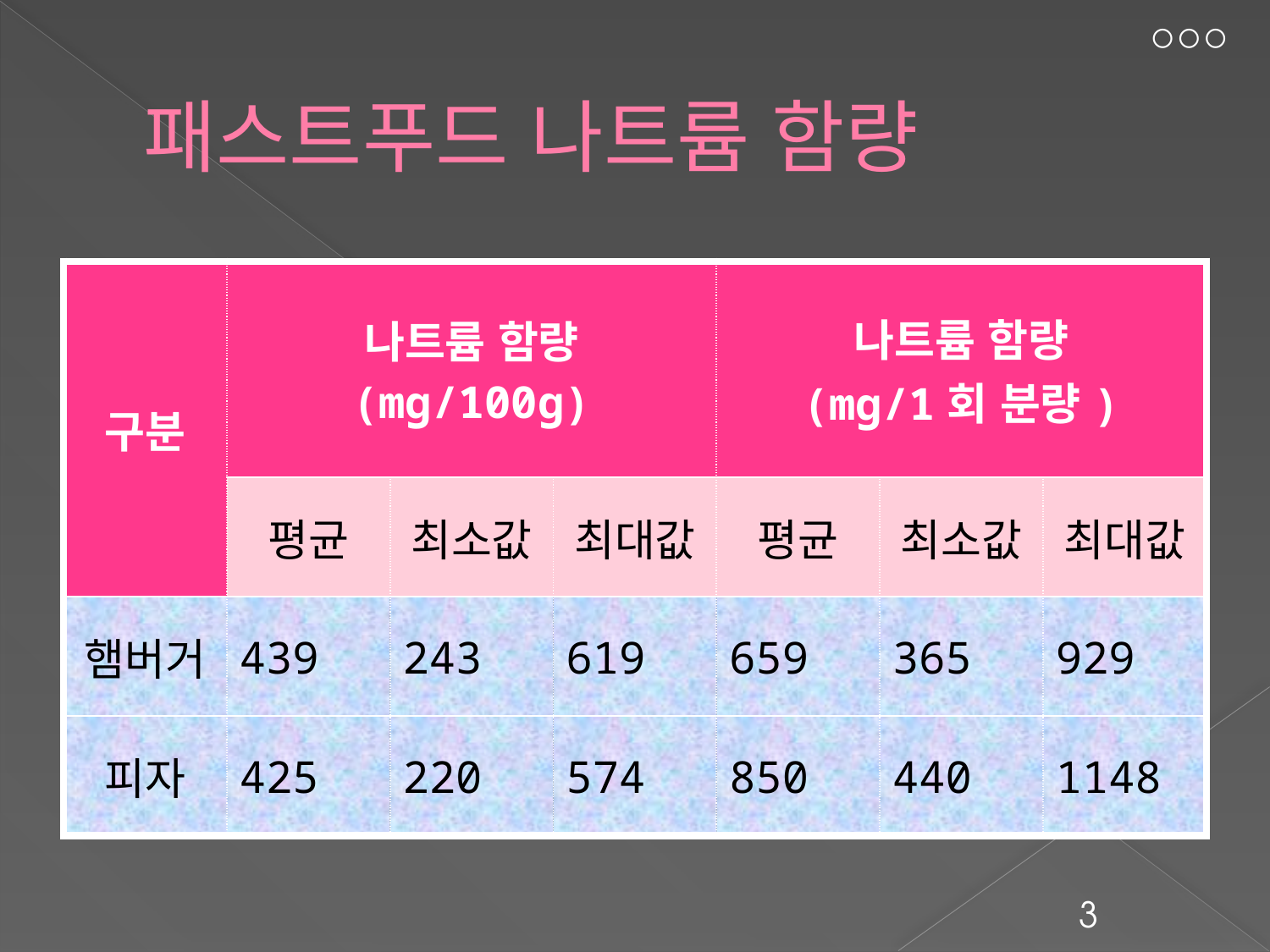

# 패스트푸드 나트륨 함량
| 구분 | 나트륨 함량 (mg/100g) |  |  | 나트륨 함량 (mg/1회 분량) |  |  |
| --- | --- | --- | --- | --- | --- | --- |
|  | 평균 | 최소값 | 최대값 | 평균 | 최소값 | 최대값 |
| 햄버거 | 439 | 243 | 619 | 659 | 365 | 929 |
| 피자 | 425 | 220 | 574 | 850 | 440 | 1148 |
3